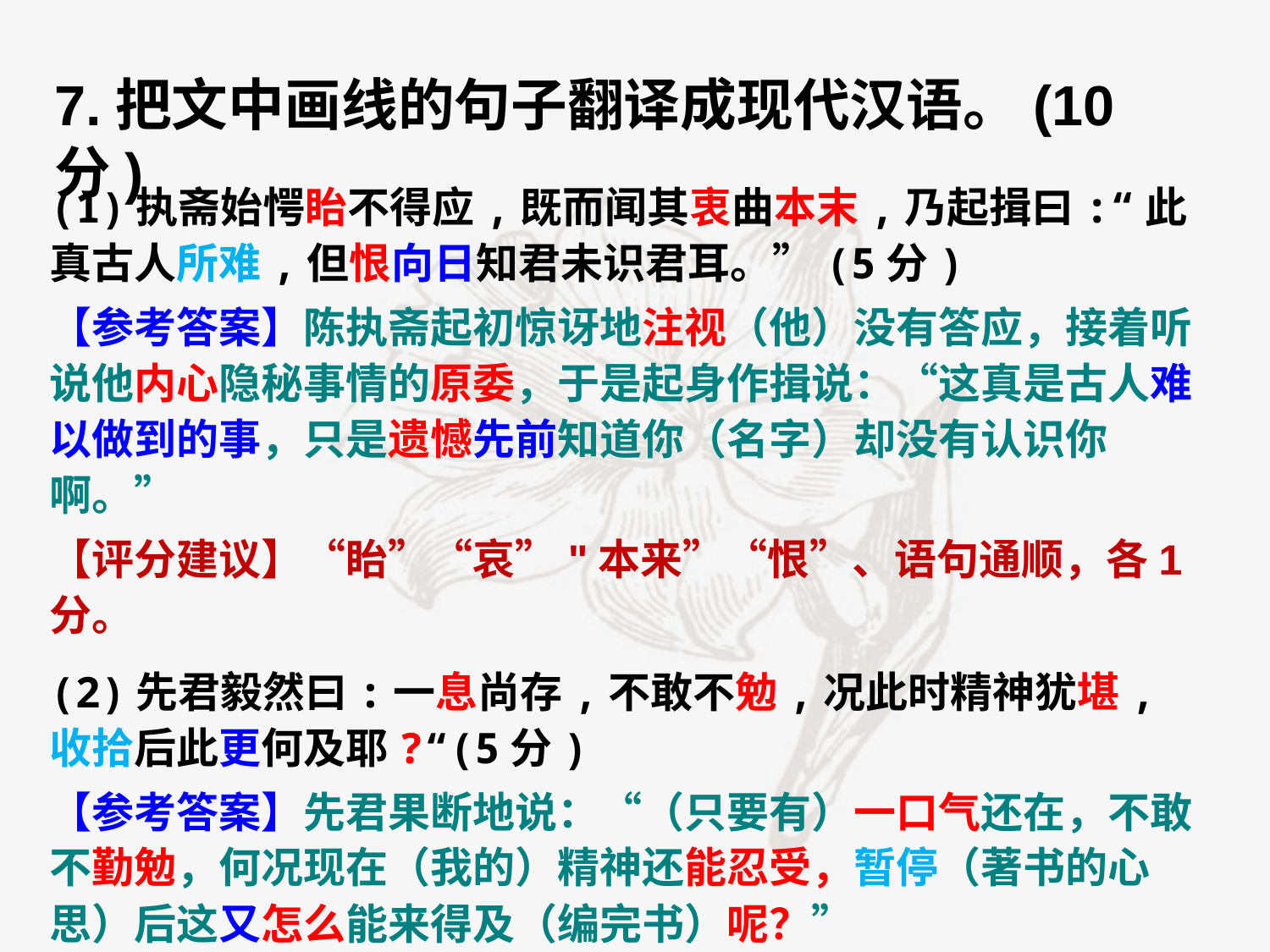

7.把文中画线的句子翻译成现代汉语。(10分)
(1)执斋始愕眙不得应,既而闻其衷曲本末,乃起揖曰:“此真古人所难,但恨向日知君未识君耳。”(5分)
【参考答案】陈执斋起初惊讶地注视（他）没有答应，接着听说他内心隐秘事情的原委，于是起身作揖说：“这真是古人难以做到的事，只是遗憾先前知道你（名字）却没有认识你啊。”
【评分建议】“眙”“哀”"本来”“恨”、语句通顺，各1分。
(2)先君毅然曰:一息尚存,不敢不勉,况此时精神犹堪,收拾后此更何及耶?“(5分)
【参考答案】先君果断地说：“（只要有）一口气还在，不敢不勤勉，何况现在（我的）精神还能忍受，暂停（著书的心思）后这又怎么能来得及（编完书）呢？”
【评分建议】 “息“勉”“堪”、反问语气、语句通顺，各1分。